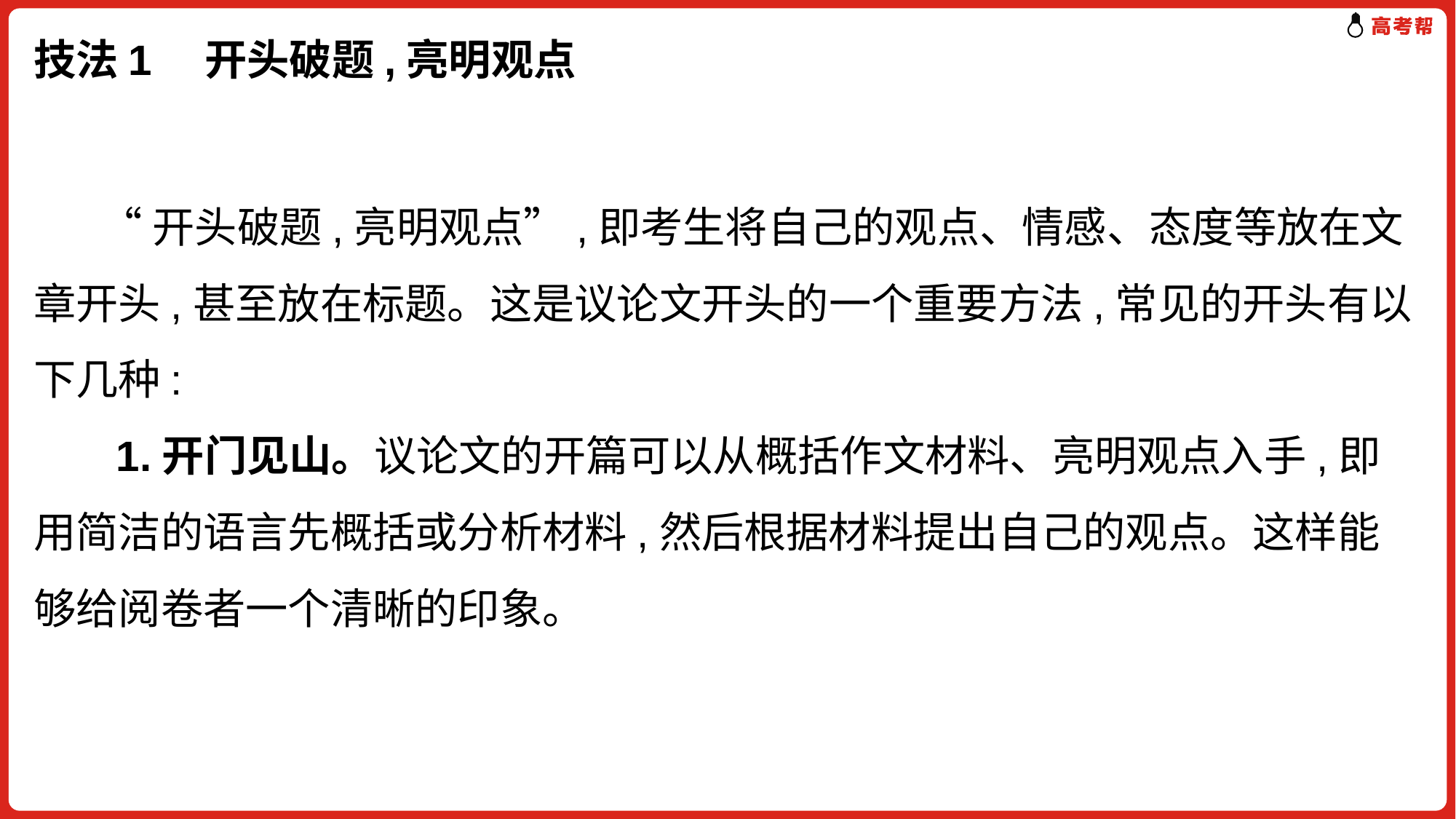

# 技法1　开头破题,亮明观点
       “开头破题,亮明观点”,即考生将自己的观点、情感、态度等放在文章开头,甚至放在标题。这是议论文开头的一个重要方法,常见的开头有以下几种:
       1.开门见山。议论文的开篇可以从概括作文材料、亮明观点入手,即用简洁的语言先概括或分析材料,然后根据材料提出自己的观点。这样能够给阅卷者一个清晰的印象。